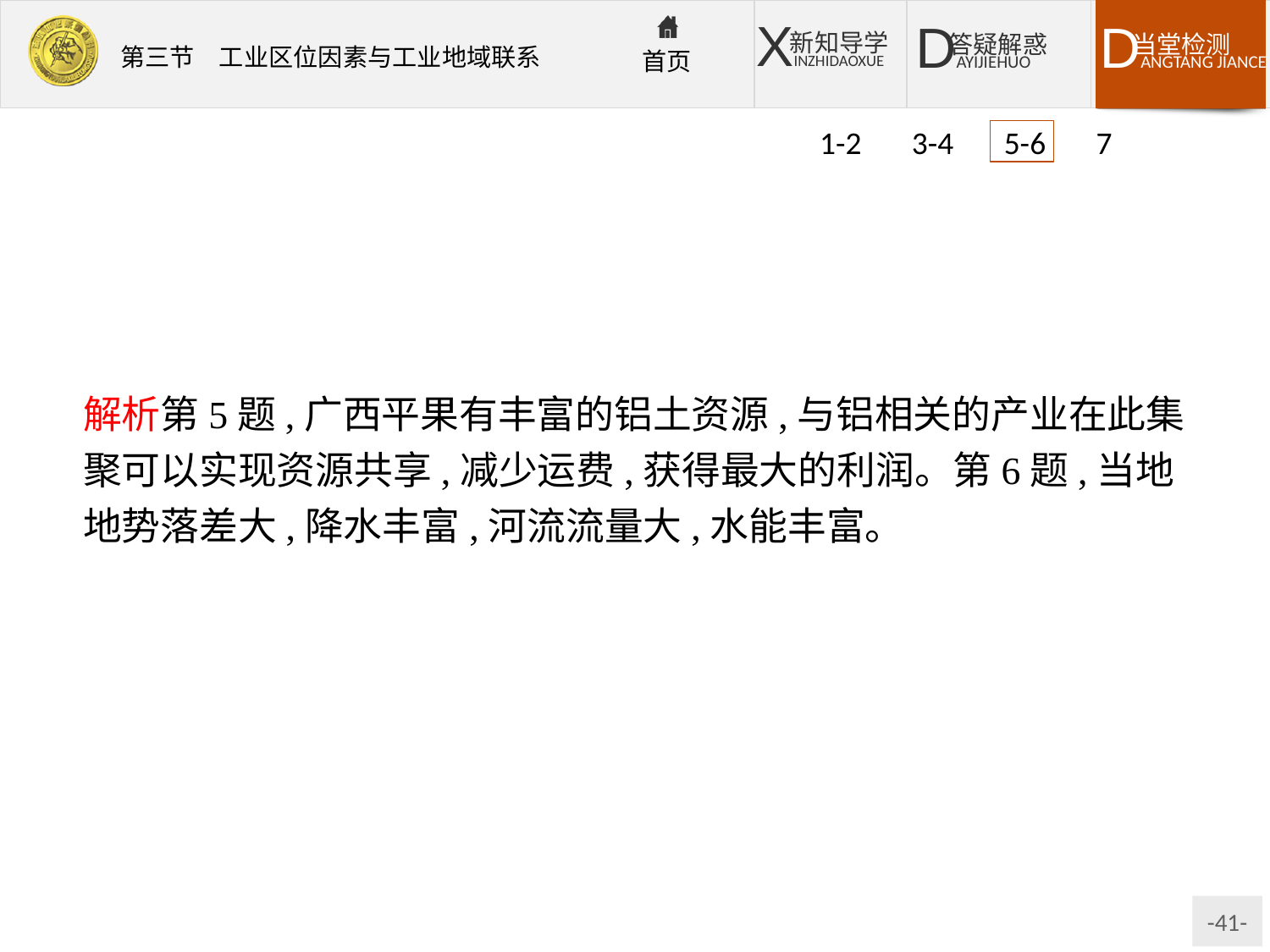

1-2       3-4       5-6       7

解析第5题,广西平果有丰富的铝土资源,与铝相关的产业在此集聚可以实现资源共享,减少运费,获得最大的利润。第6题,当地地势落差大,降水丰富,河流流量大,水能丰富。
答案5.D　6.B